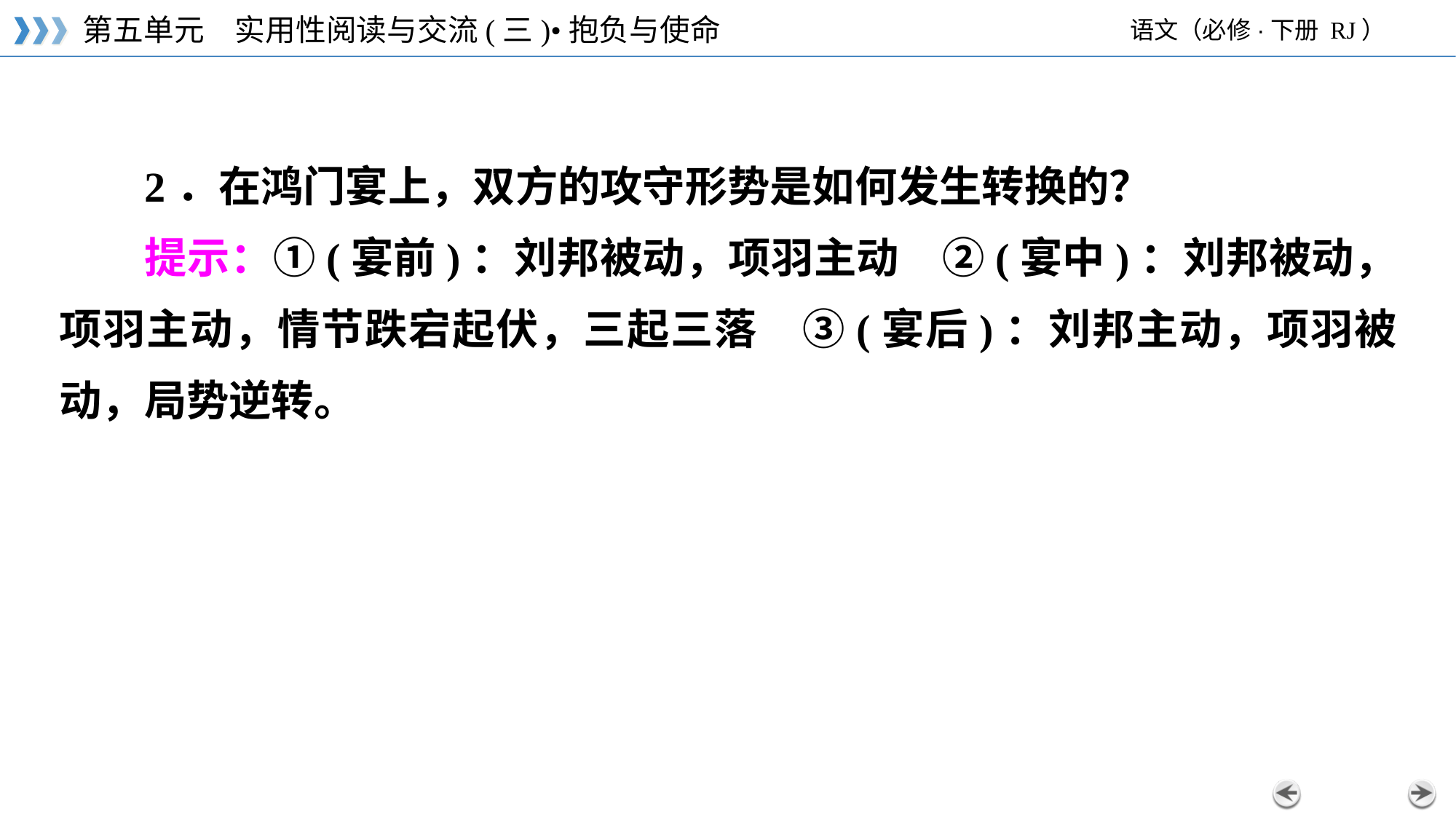

2．在鸿门宴上，双方的攻守形势是如何发生转换的？
提示：①(宴前)：刘邦被动，项羽主动　②(宴中)：刘邦被动，项羽主动，情节跌宕起伏，三起三落　③(宴后)：刘邦主动，项羽被动，局势逆转。